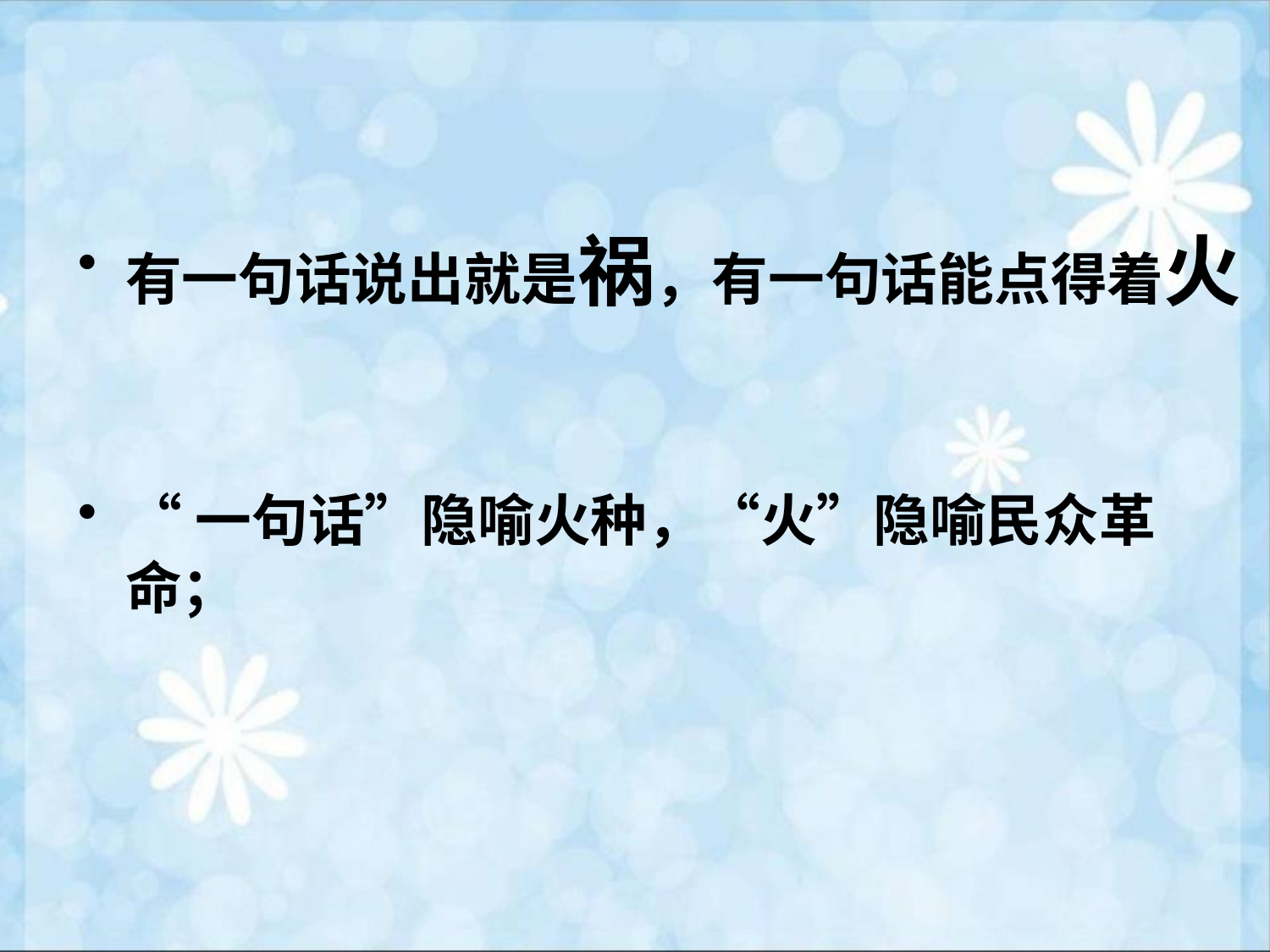

有一句话说出就是祸，有一句话能点得着火

“一句话”隐喻火种，“火”隐喻民众革命；